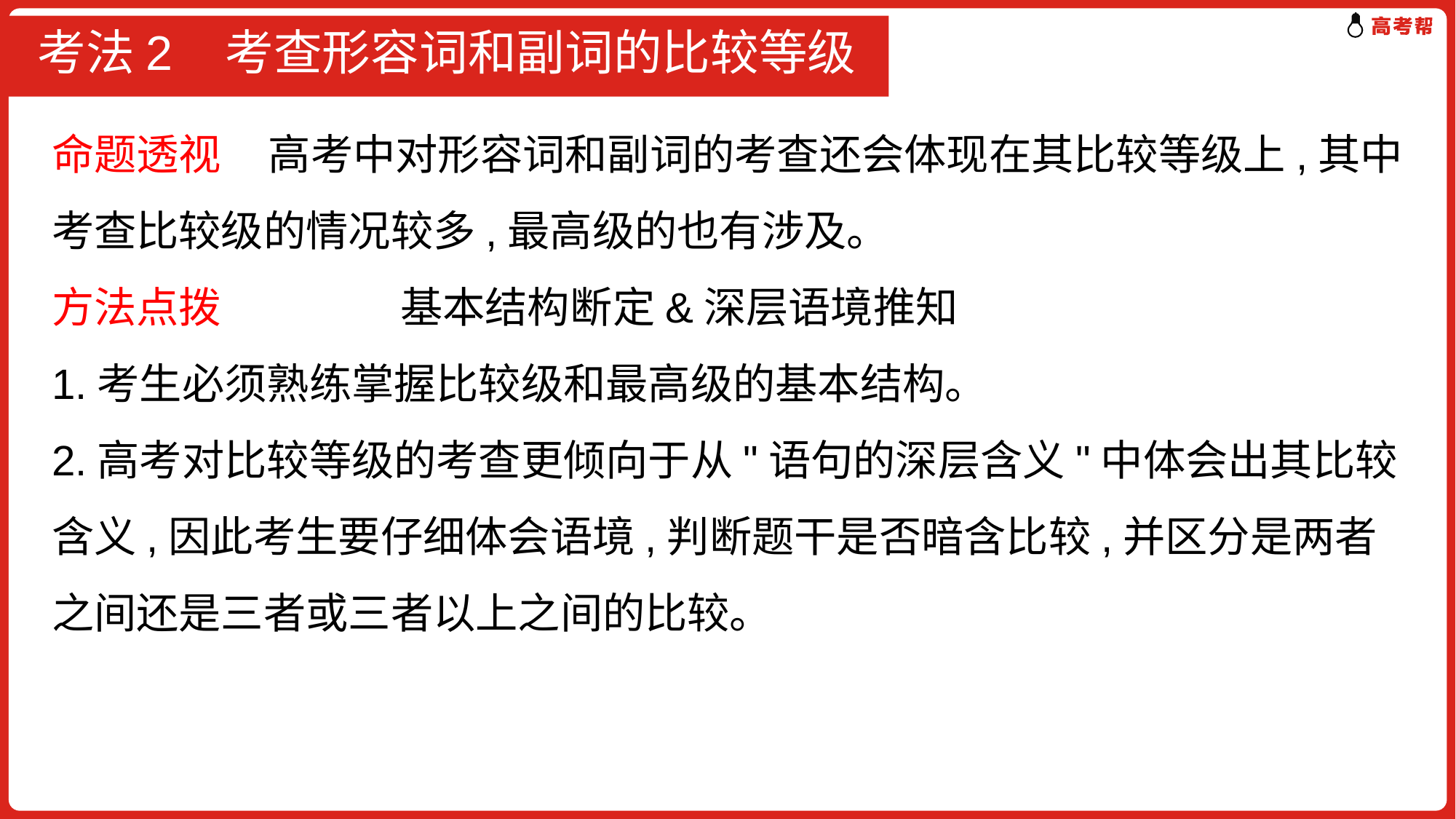

# 考法2   考查形容词和副词的比较等级
命题透视     高考中对形容词和副词的考查还会体现在其比较等级上,其中考查比较级的情况较多,最高级的也有涉及。
方法点拨                   基本结构断定&深层语境推知
1.考生必须熟练掌握比较级和最高级的基本结构。
2.高考对比较等级的考查更倾向于从"语句的深层含义"中体会出其比较含义,因此考生要仔细体会语境,判断题干是否暗含比较,并区分是两者之间还是三者或三者以上之间的比较。